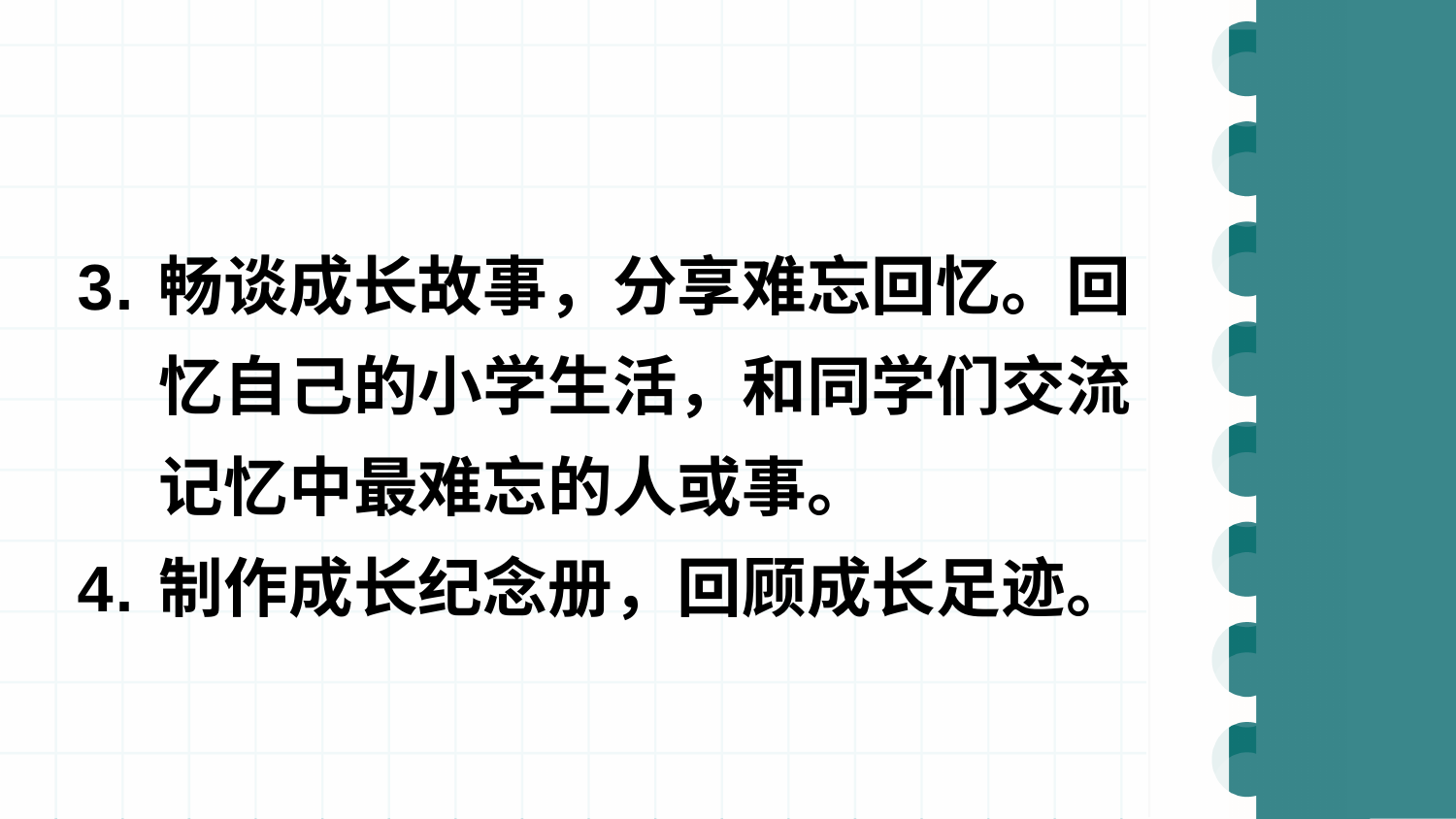

畅谈成长故事，分享难忘回忆。回忆自己的小学生活，和同学们交流记忆中最难忘的人或事。
制作成长纪念册，回顾成长足迹。